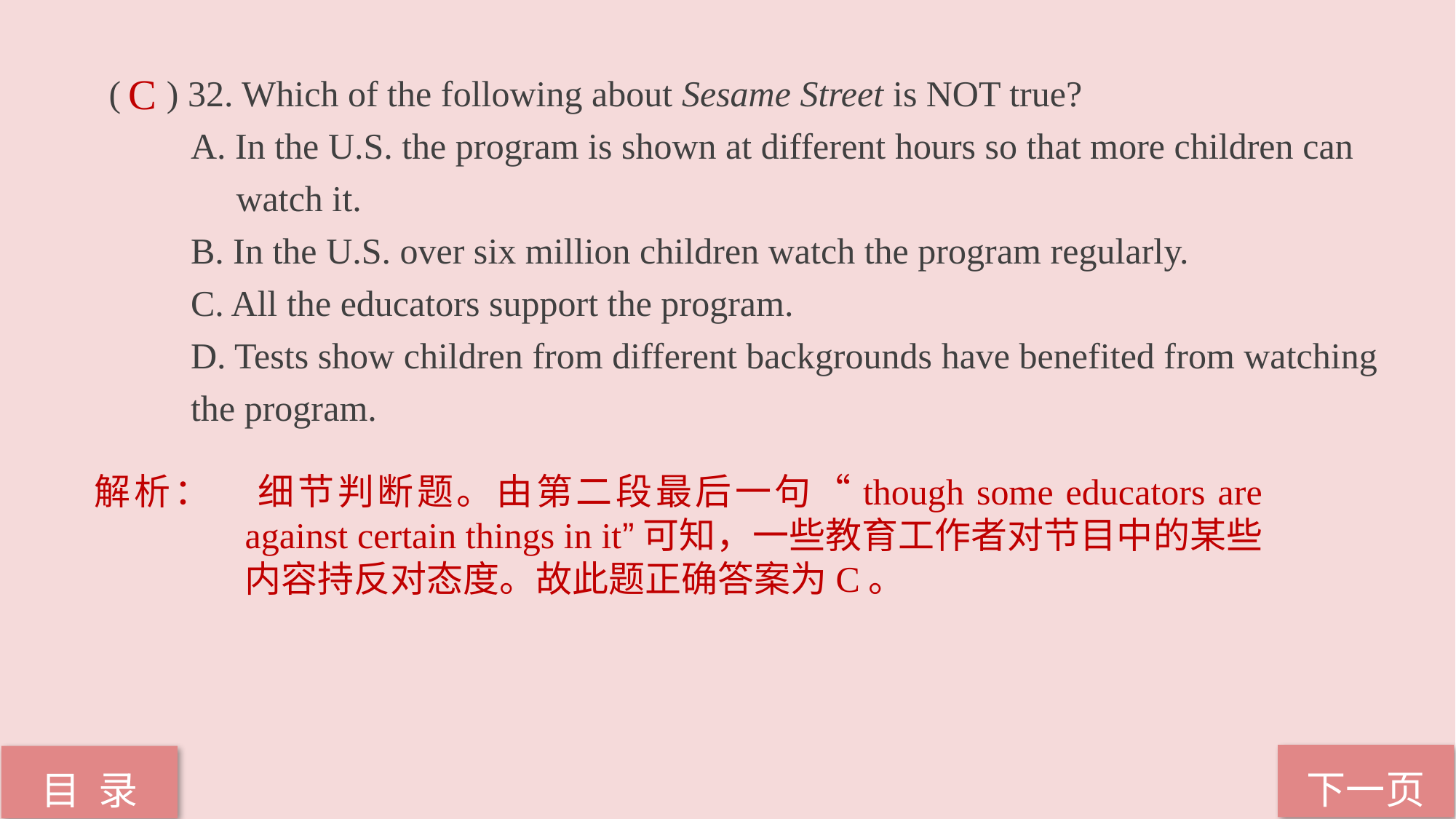

(     ) 32. Which of the following about Sesame Street is NOT true?
         A. In the U.S. the program is shown at different hours so that more children can
              watch it.
         B. In the U.S. over six million children watch the program regularly.
         C. All the educators support the program.
         D. Tests show children from different backgrounds have benefited from watching
         the program.
C
解析：	细节判断题。由第二段最后一句“though some educators are against certain things in it”可知，一些教育工作者对节目中的某些内容持反对态度。故此题正确答案为C。